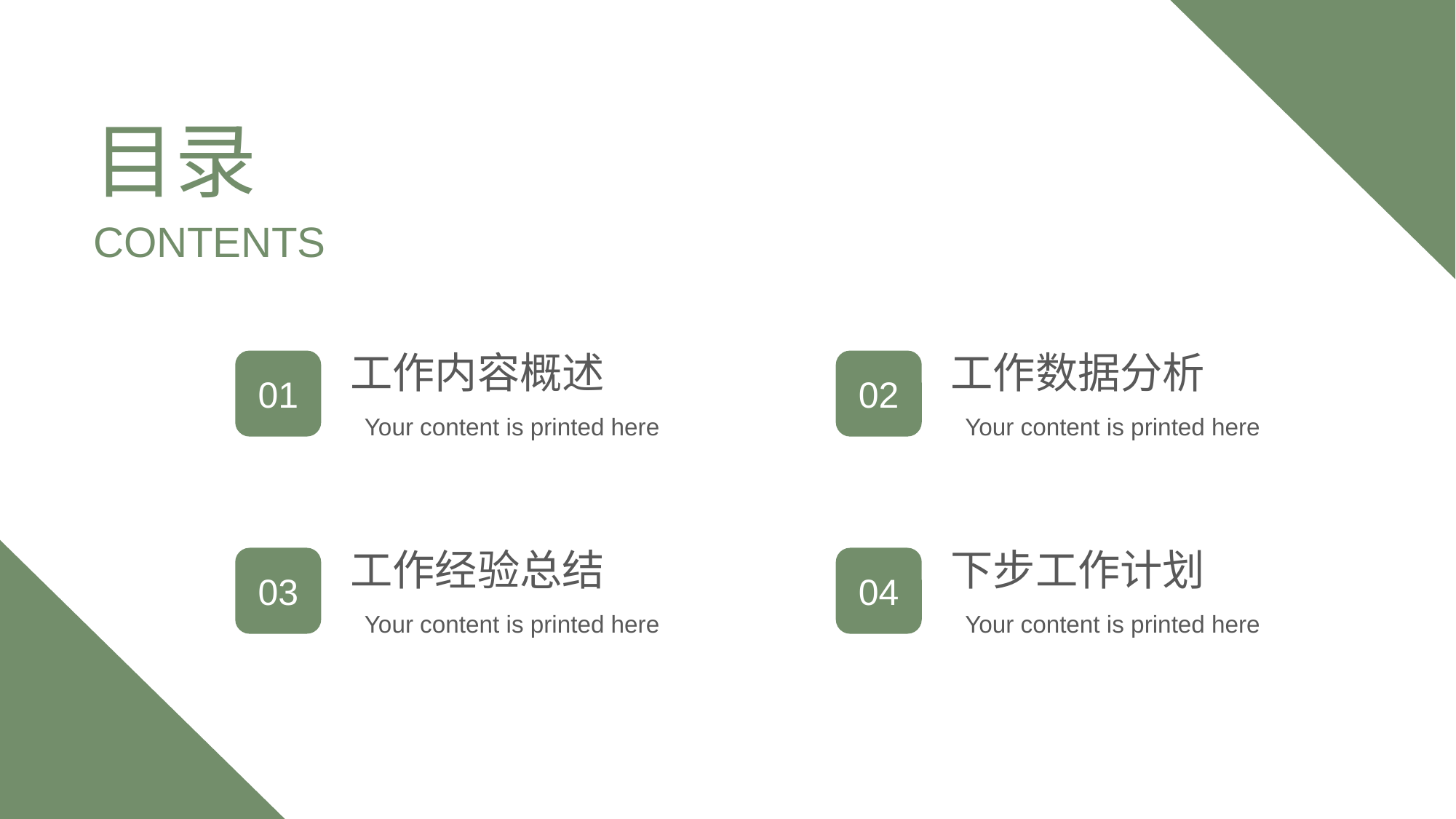

目录
contents
工作内容概述
Your content is printed here
01
工作数据分析
Your content is printed here
02
工作经验总结
Your content is printed here
03
下步工作计划
Your content is printed here
04